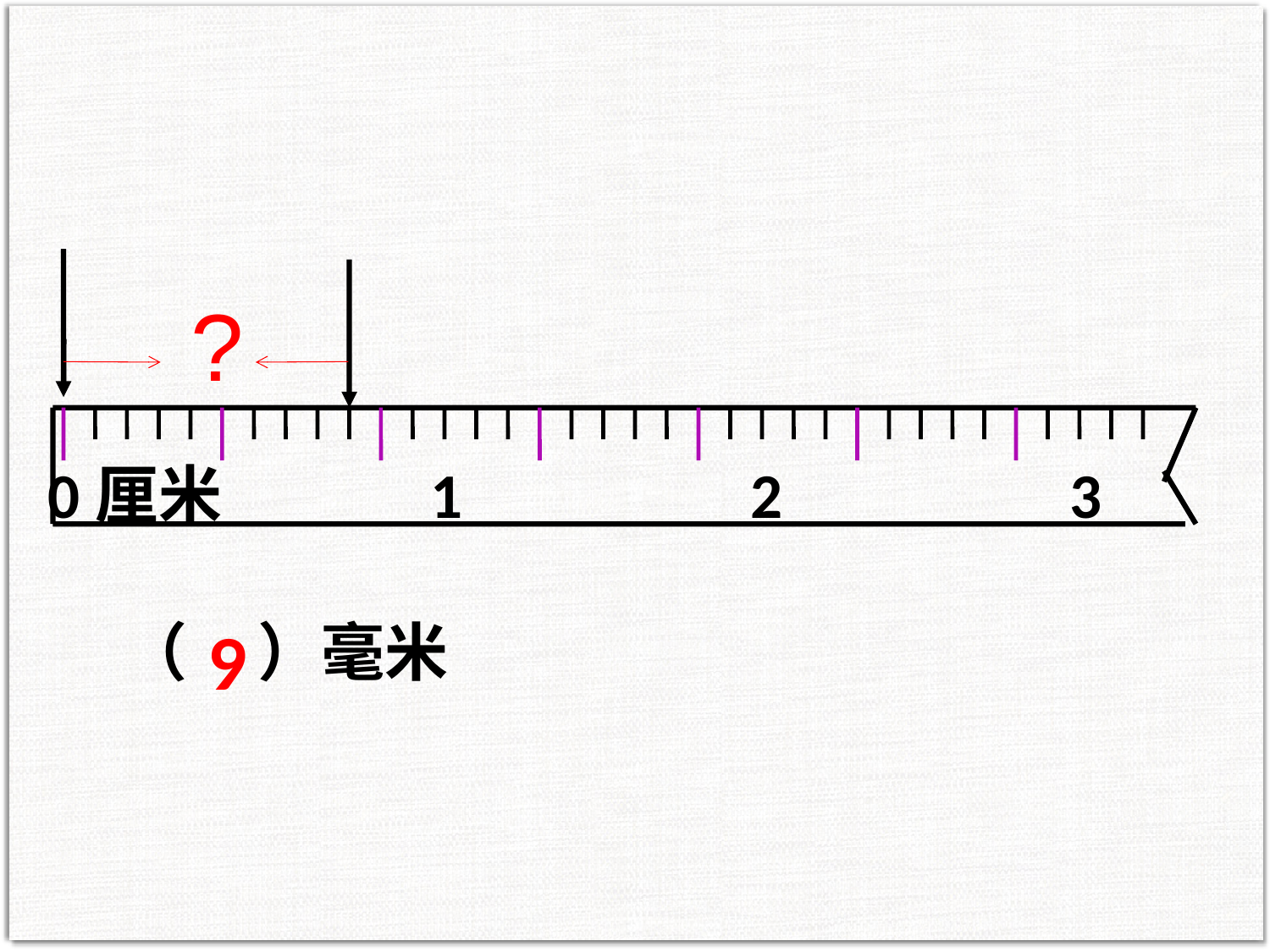

0厘米           1                    2                    3
?
（    ）毫米
9